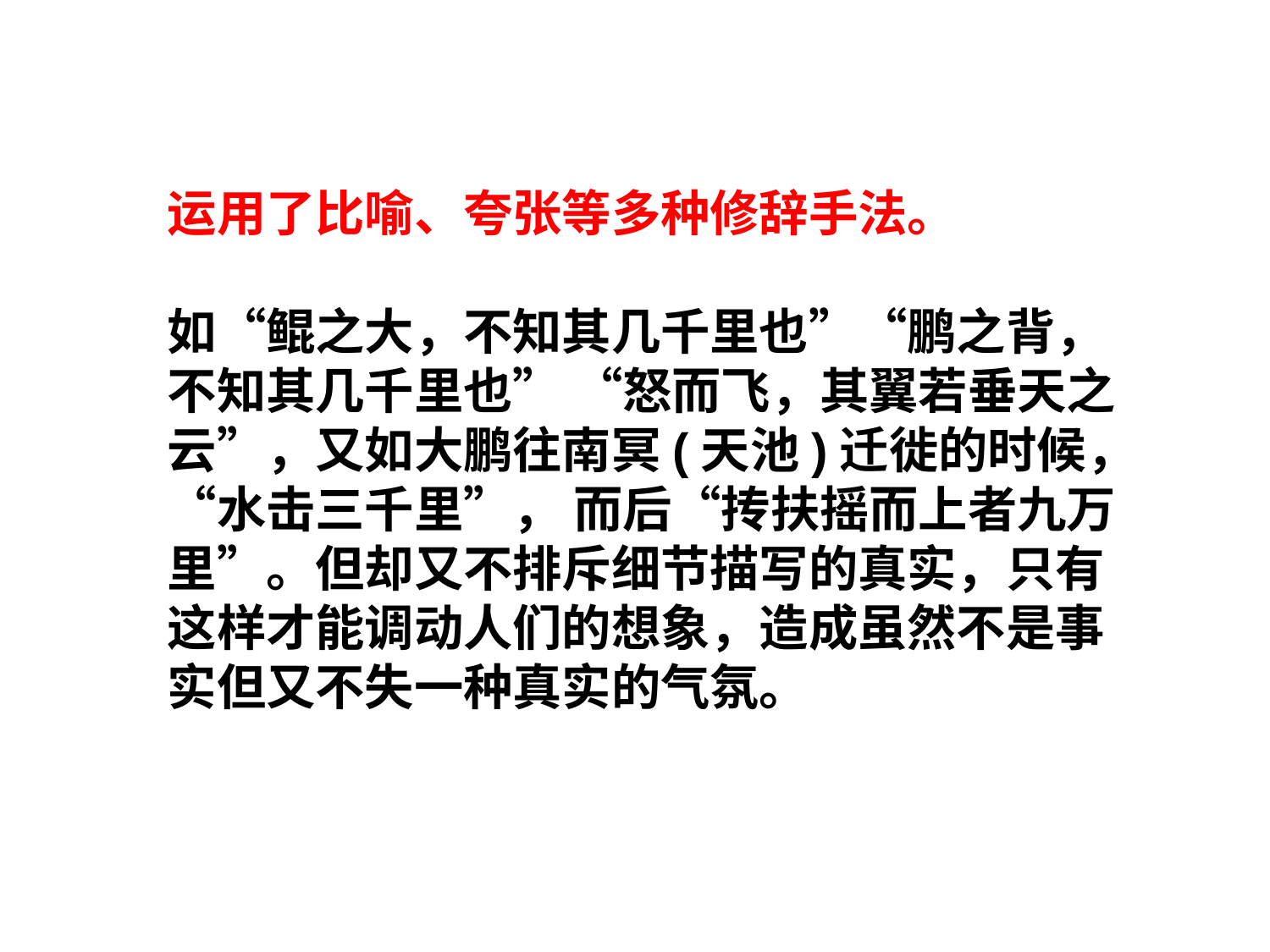

运用了比喻、夸张等多种修辞手法。

如“鲲之大，不知其几千里也”“鹏之背，不知其几千里也” “怒而飞，其翼若垂天之云”，又如大鹏往南冥(天池)迁徙的时候，“水击三千里”， 而后“抟扶摇而上者九万里”。但却又不排斥细节描写的真实，只有这样才能调动人们的想象，造成虽然不是事实但又不失一种真实的气氛。